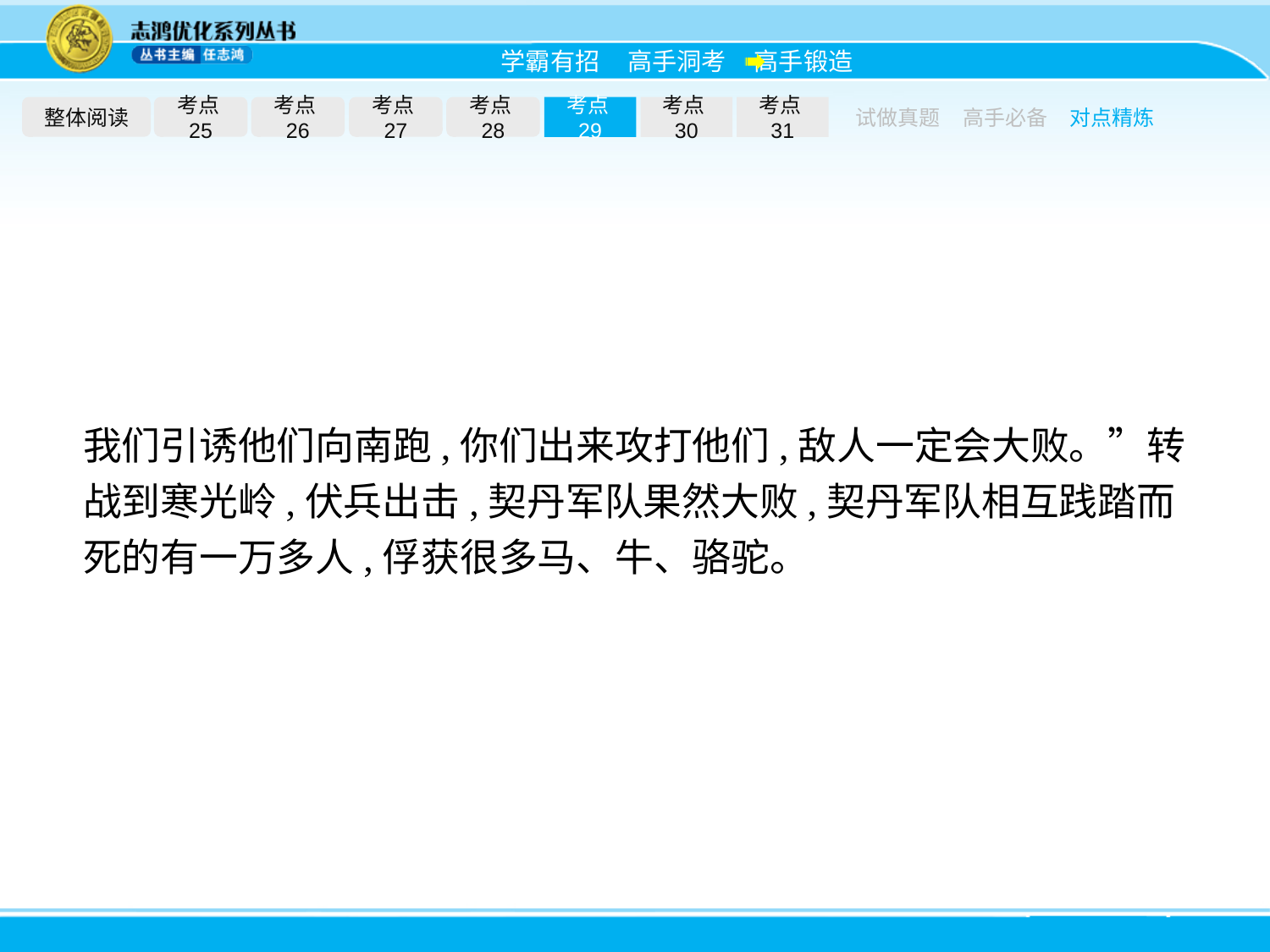

整体阅读
考点25
考点26
考点27
考点28
考点29
考点30
考点31
试做真题
高手必备
对点精炼
我们引诱他们向南跑,你们出来攻打他们,敌人一定会大败。”转战到寒光岭,伏兵出击,契丹军队果然大败,契丹军队相互践踏而死的有一万多人,俘获很多马、牛、骆驼。